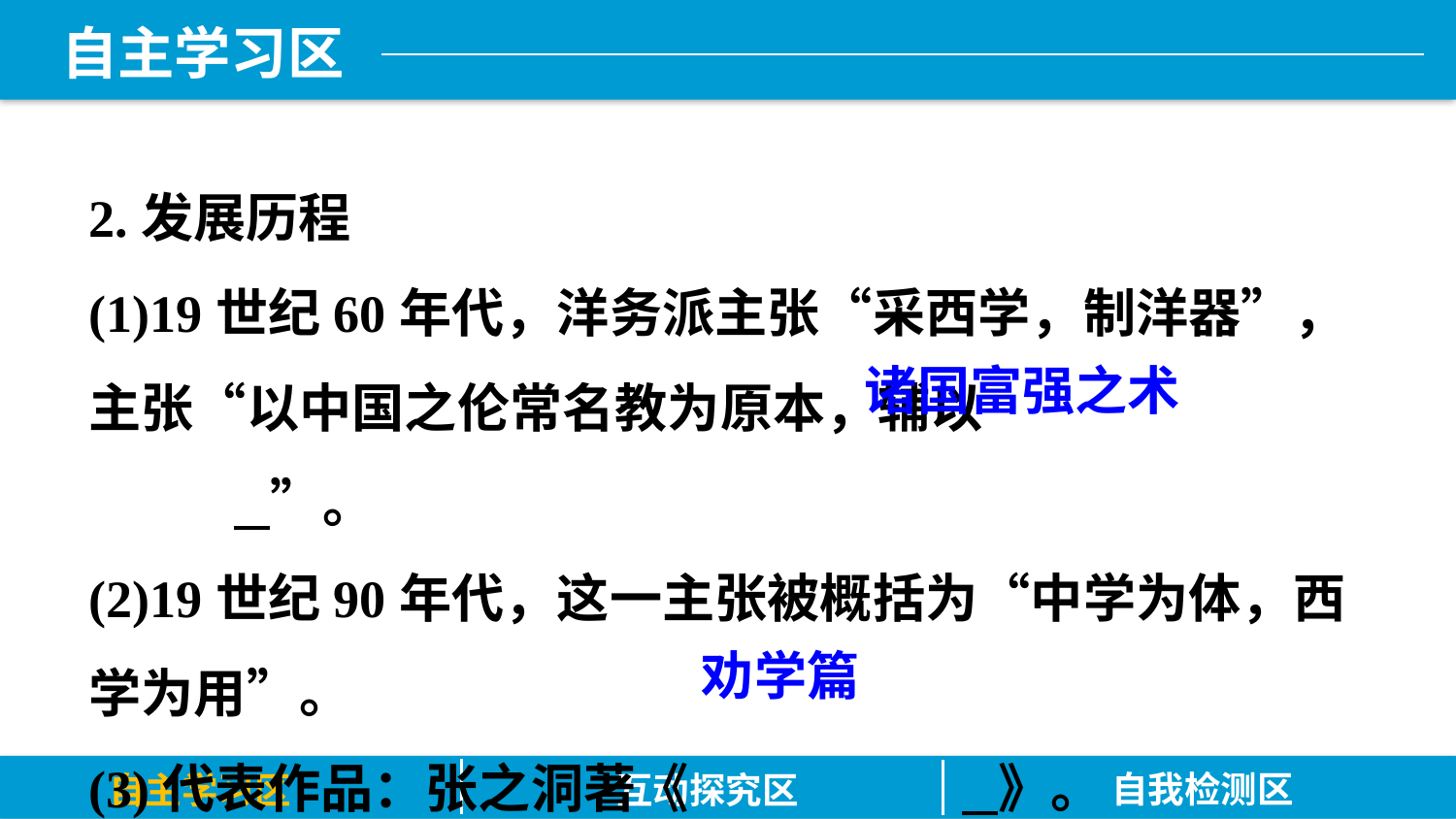

2.发展历程
(1)19世纪60年代，洋务派主张“采西学，制洋器”，主张“以中国之伦常名教为原本，辅以			   ”。
(2)19世纪90年代，这一主张被概括为“中学为体，西学为用”。
(3)代表作品：张之洞著《		   》。
诸国富强之术
劝学篇
自我检测区
自主学习区
互动探究区